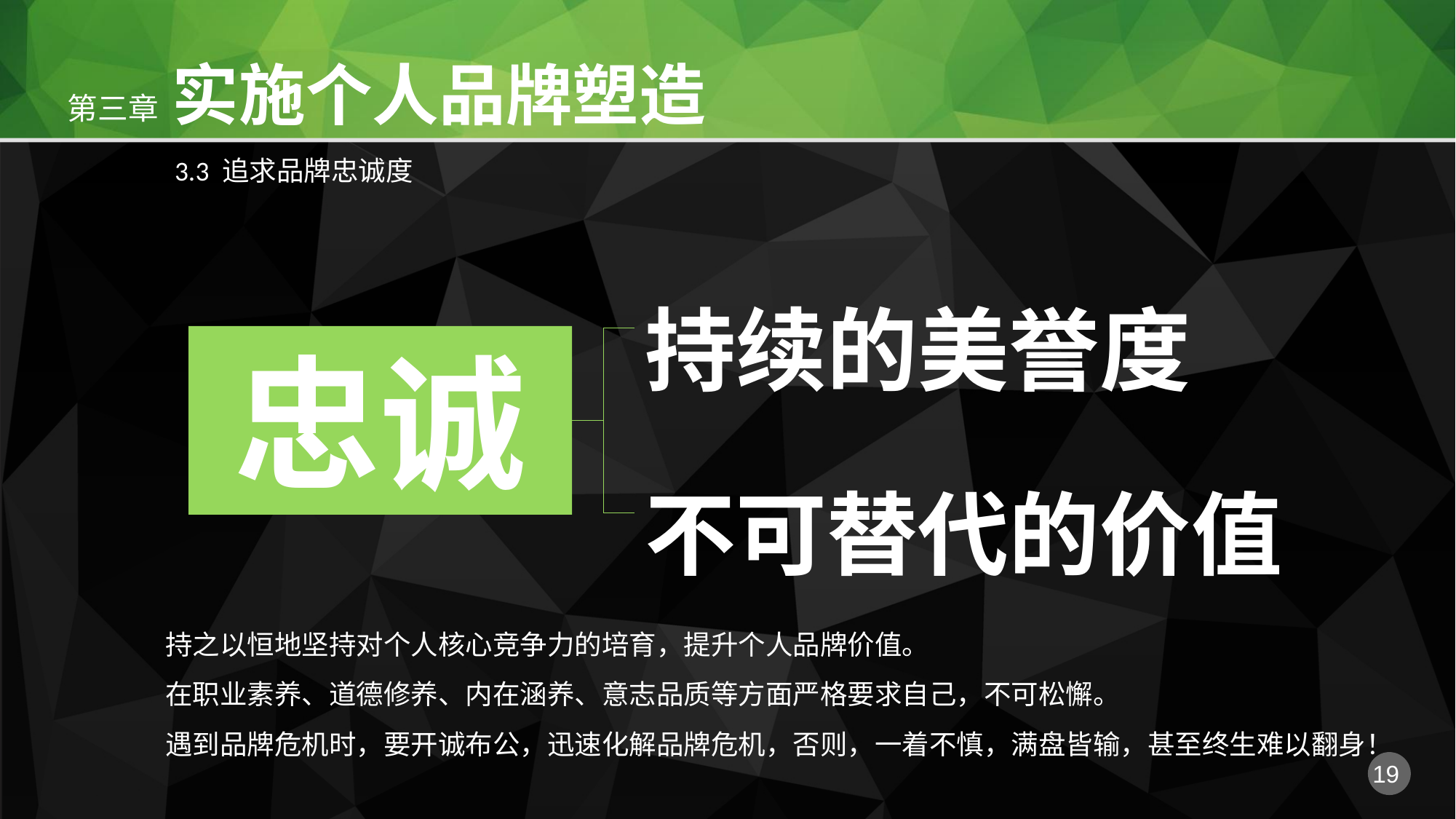

3.3 追求品牌忠诚度
持续的美誉度
忠诚
不可替代的价值
持之以恒地坚持对个人核心竞争力的培育，提升个人品牌价值。
在职业素养、道德修养、内在涵养、意志品质等方面严格要求自己，不可松懈。
遇到品牌危机时，要开诚布公，迅速化解品牌危机，否则，一着不慎，满盘皆输，甚至终生难以翻身！